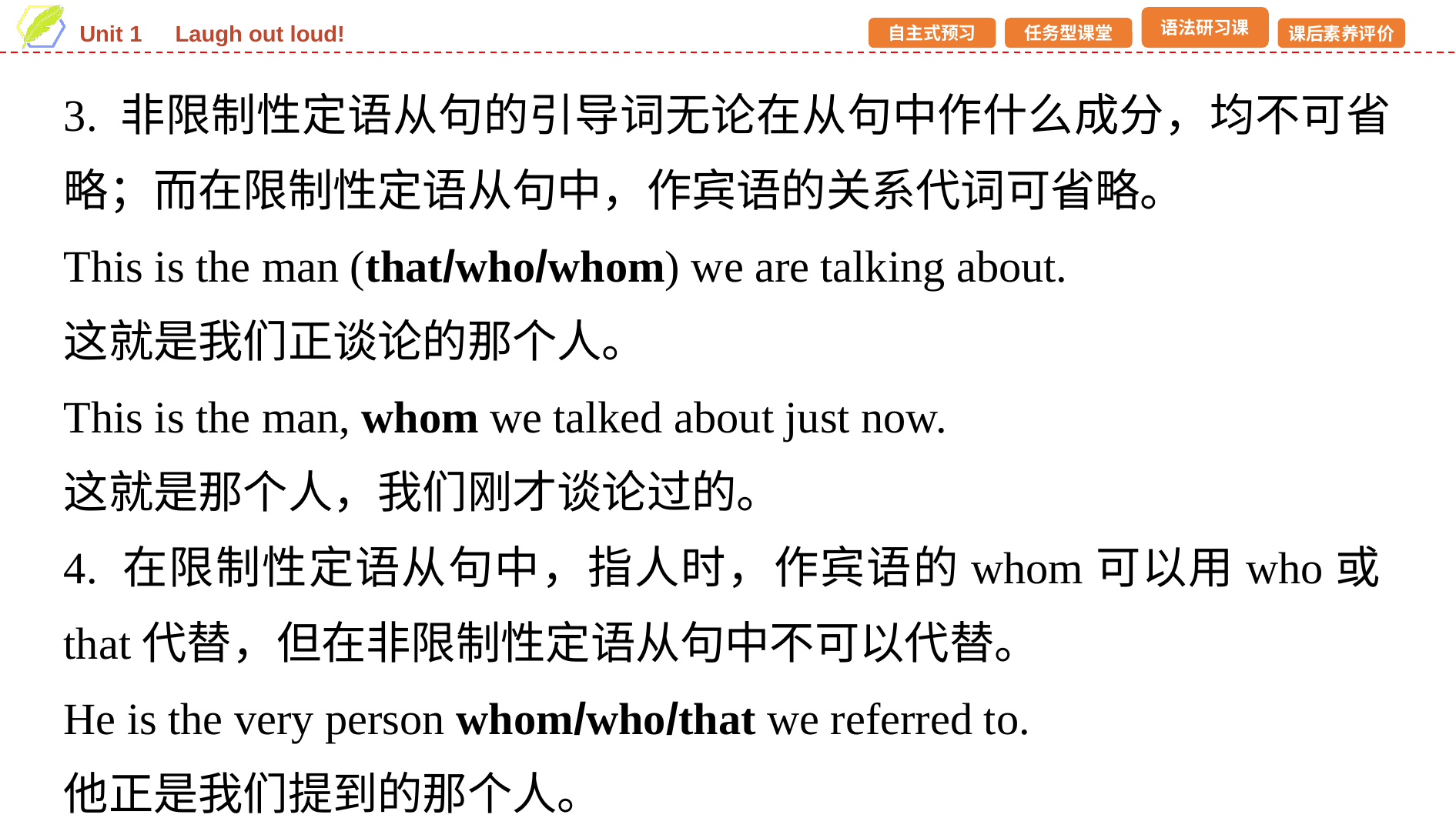

3. 非限制性定语从句的引导词无论在从句中作什么成分，均不可省略；而在限制性定语从句中，作宾语的关系代词可省略。
This is the man (that/who/whom) we are talking about.
这就是我们正谈论的那个人。
This is the man, whom we talked about just now.
这就是那个人，我们刚才谈论过的。
4. 在限制性定语从句中，指人时，作宾语的whom可以用who或that代替，但在非限制性定语从句中不可以代替。
He is the very person whom/who/that we referred to.
他正是我们提到的那个人。